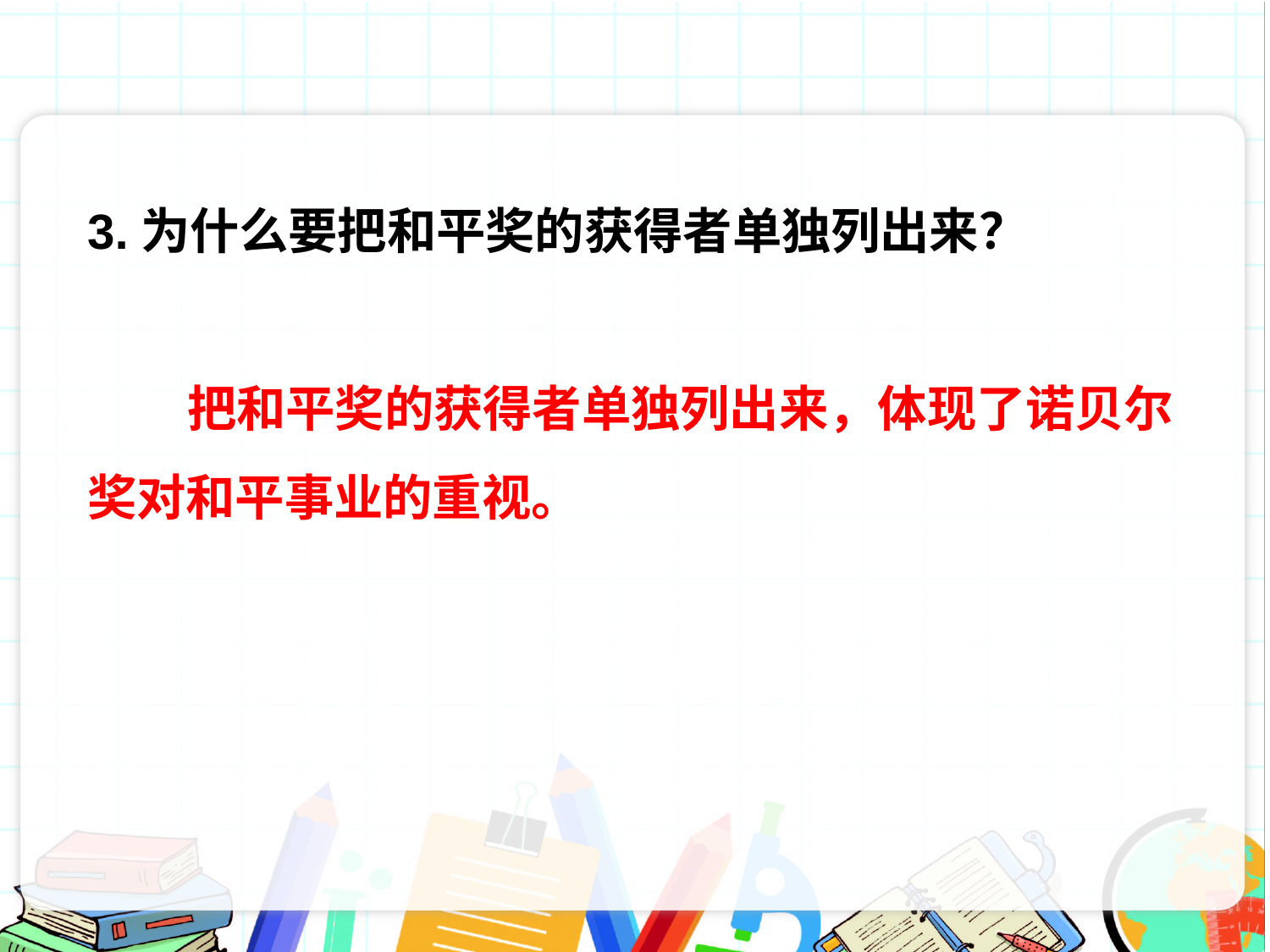

3.为什么要把和平奖的获得者单独列出来？

        把和平奖的获得者单独列出来，体现了诺贝尔奖对和平事业的重视。